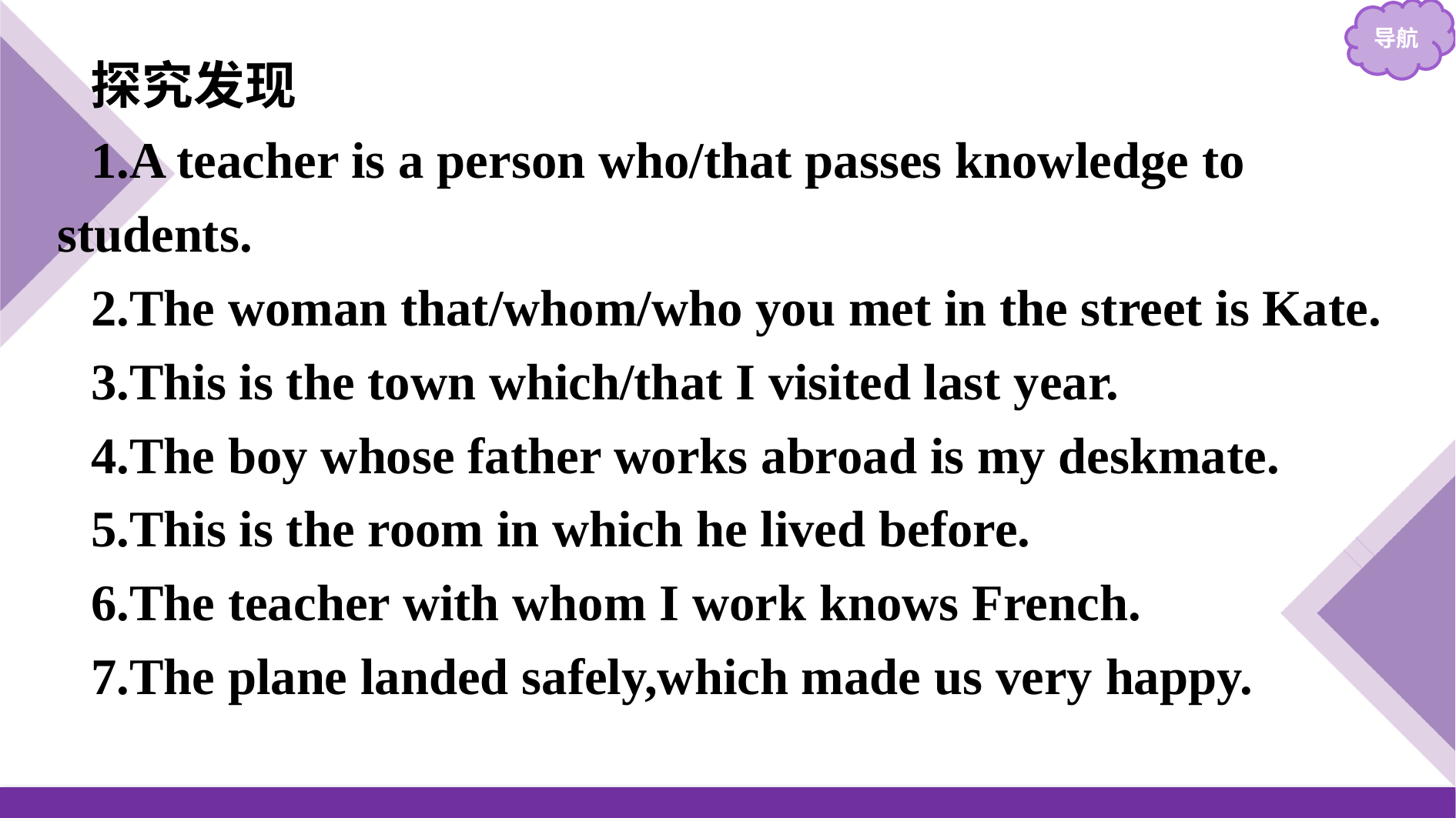

探究发现
1.A teacher is a person who/that passes knowledge to students.
2.The woman that/whom/who you met in the street is Kate.
3.This is the town which/that I visited last year.
4.The boy whose father works abroad is my deskmate.
5.This is the room in which he lived before.
6.The teacher with whom I work knows French.
7.The plane landed safely,which made us very happy.